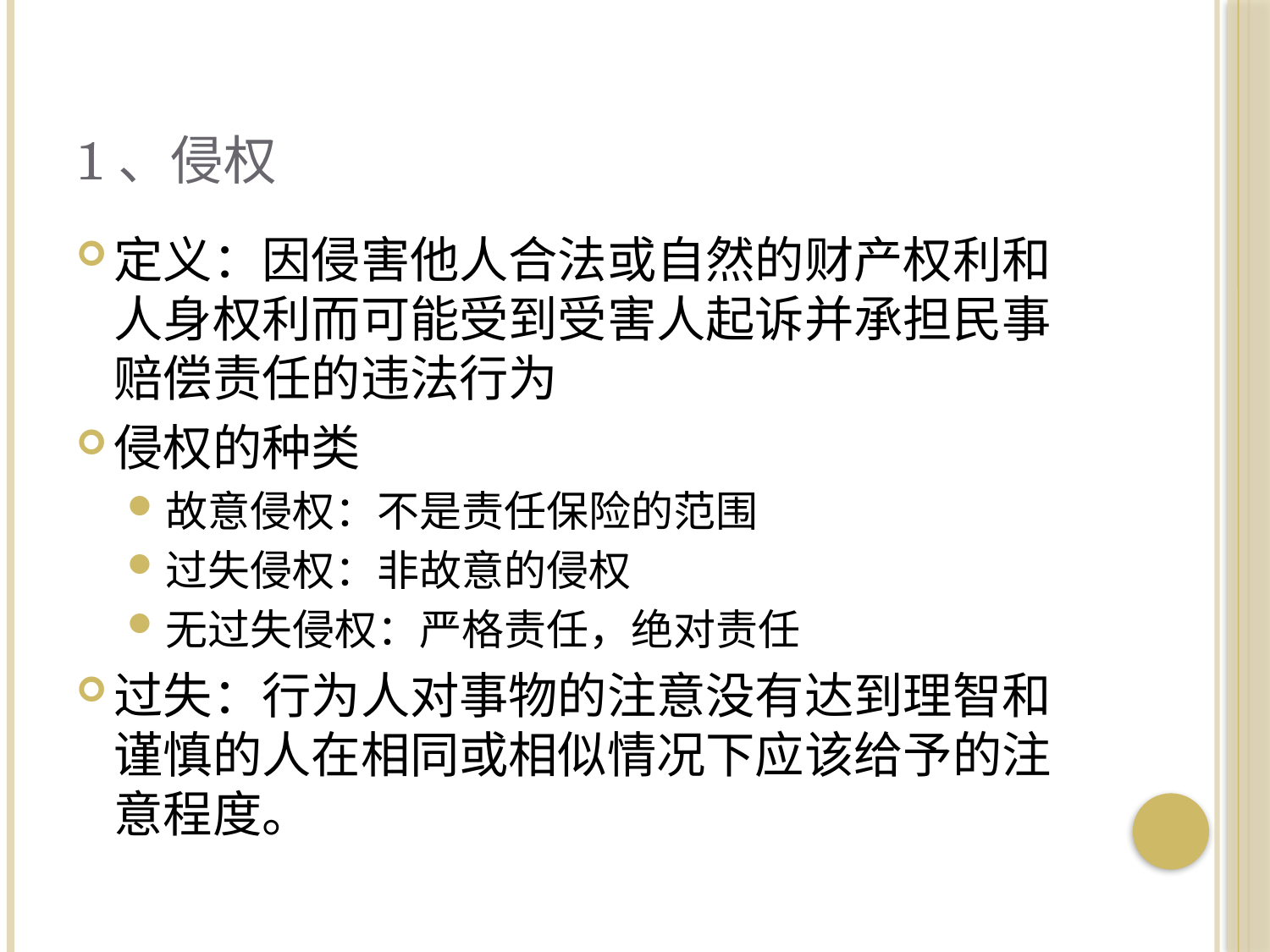

# 1、侵权
定义：因侵害他人合法或自然的财产权利和人身权利而可能受到受害人起诉并承担民事赔偿责任的违法行为
侵权的种类
故意侵权：不是责任保险的范围
过失侵权：非故意的侵权
无过失侵权：严格责任，绝对责任
过失：行为人对事物的注意没有达到理智和谨慎的人在相同或相似情况下应该给予的注意程度。